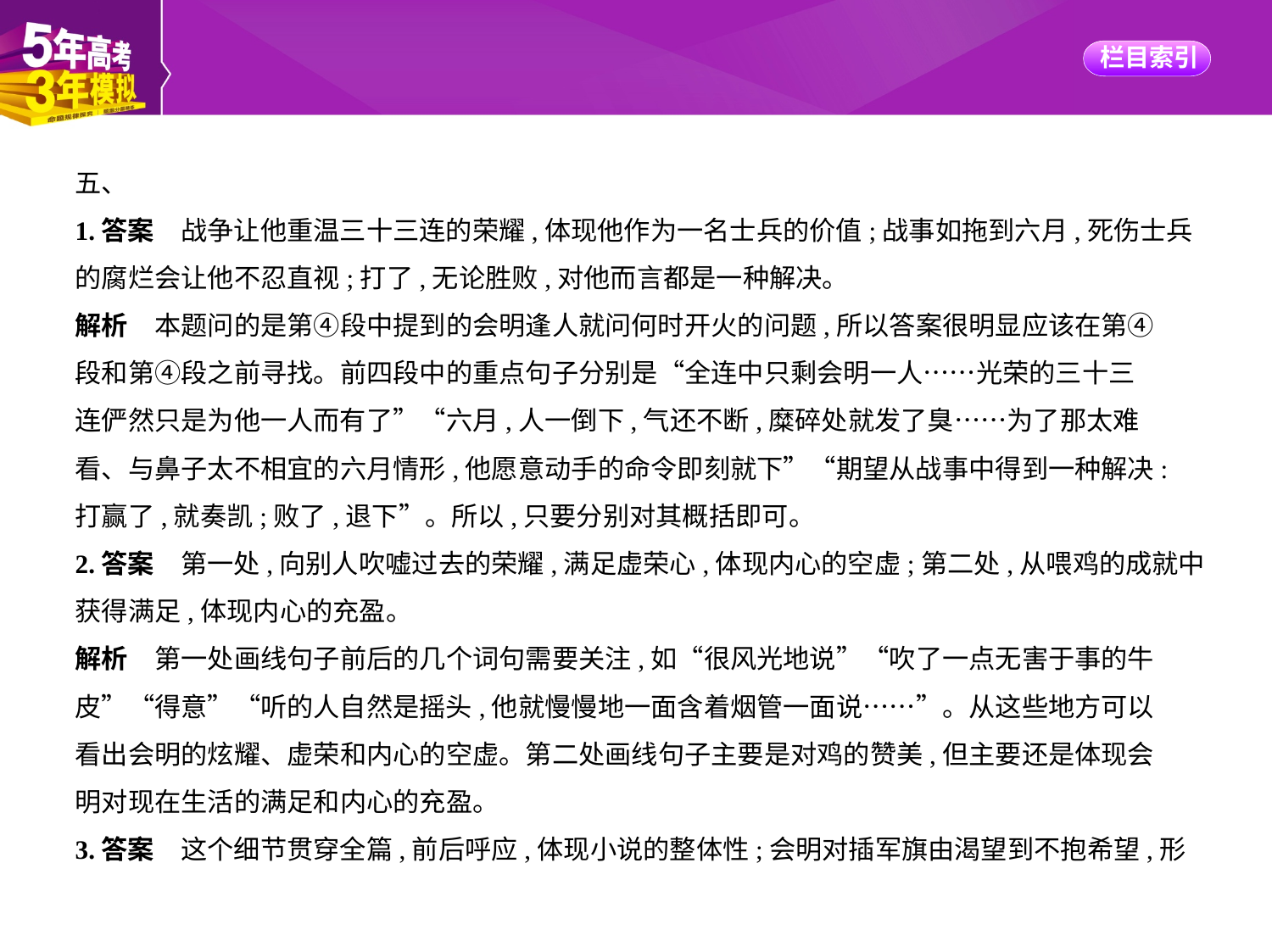

五、
1.答案　战争让他重温三十三连的荣耀,体现他作为一名士兵的价值;战事如拖到六月,死伤士兵
的腐烂会让他不忍直视;打了,无论胜败,对他而言都是一种解决。
解析　本题问的是第④段中提到的会明逢人就问何时开火的问题,所以答案很明显应该在第④
段和第④段之前寻找。前四段中的重点句子分别是“全连中只剩会明一人……光荣的三十三
连俨然只是为他一人而有了”“六月,人一倒下,气还不断,糜碎处就发了臭……为了那太难
看、与鼻子太不相宜的六月情形,他愿意动手的命令即刻就下”“期望从战事中得到一种解决:
打赢了,就奏凯;败了,退下”。所以,只要分别对其概括即可。
2.答案　第一处,向别人吹嘘过去的荣耀,满足虚荣心,体现内心的空虚;第二处,从喂鸡的成就中
获得满足,体现内心的充盈。
解析　第一处画线句子前后的几个词句需要关注,如“很风光地说”“吹了一点无害于事的牛
皮”“得意”“听的人自然是摇头,他就慢慢地一面含着烟管一面说……”。从这些地方可以
看出会明的炫耀、虚荣和内心的空虚。第二处画线句子主要是对鸡的赞美,但主要还是体现会
明对现在生活的满足和内心的充盈。
3.答案　这个细节贯穿全篇,前后呼应,体现小说的整体性;会明对插军旗由渴望到不抱希望,形